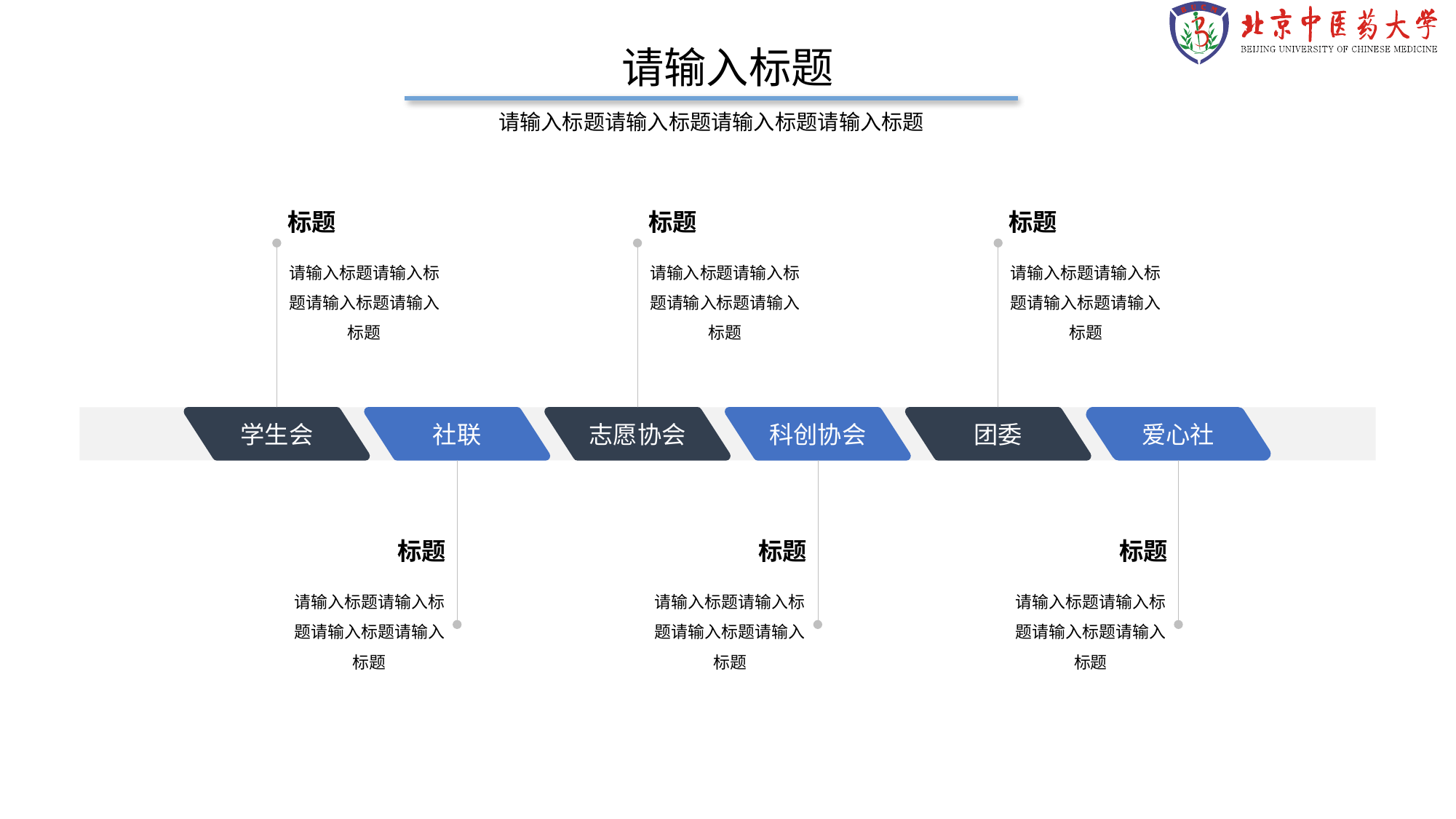

请输入标题
请输入标题请输入标题请输入标题请输入标题
标题
请输入标题请输入标题请输入标题请输入标题
标题
请输入标题请输入标题请输入标题请输入标题
标题
请输入标题请输入标题请输入标题请输入标题
学生会
社联
志愿协会
科创协会
团委
爱心社

标题
请输入标题请输入标题请输入标题请输入标题
标题
请输入标题请输入标题请输入标题请输入标题
标题
请输入标题请输入标题请输入标题请输入标题